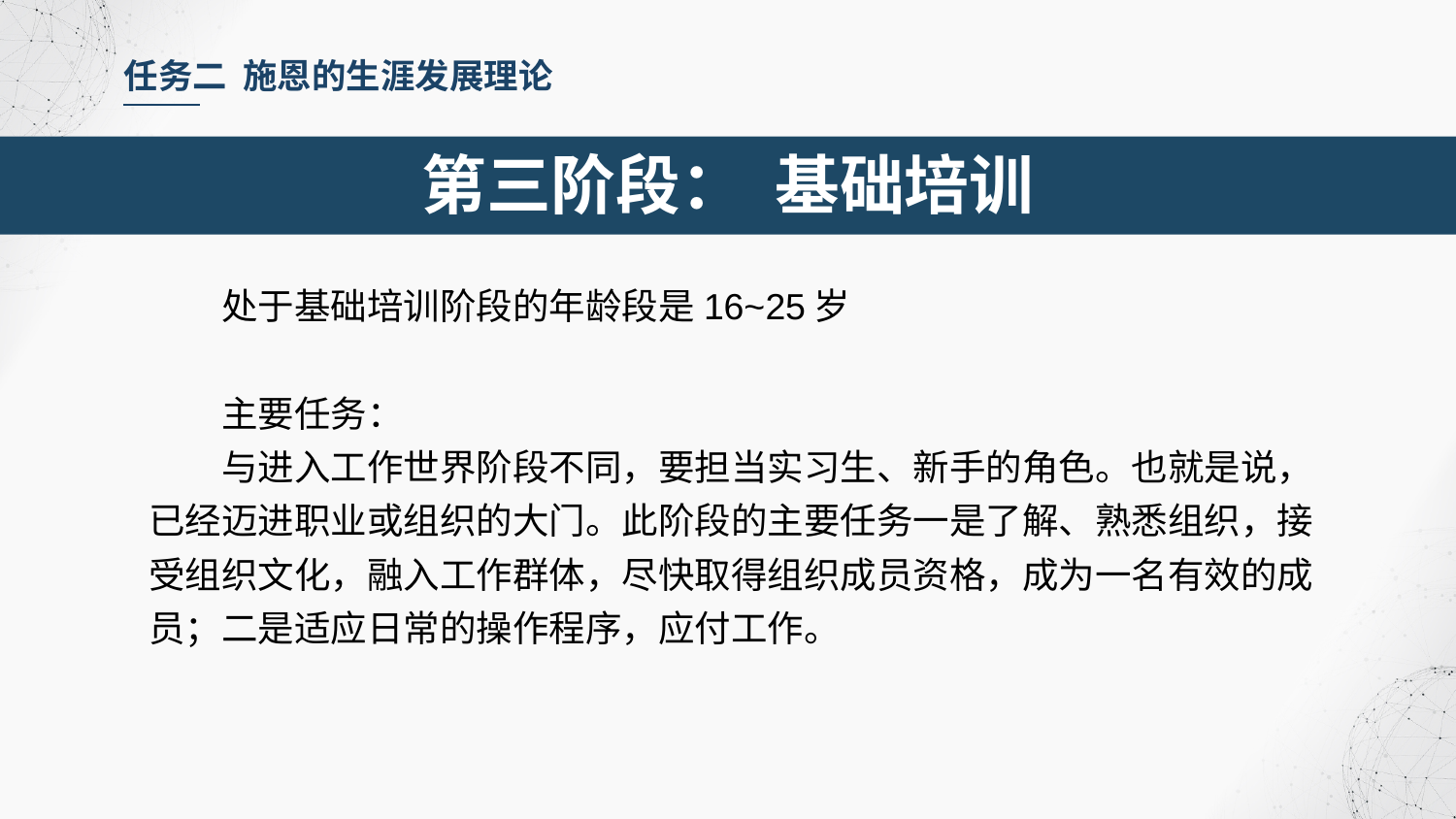

任务二  施恩的生涯发展理论

第三阶段：  基础培训
处于基础培训阶段的年龄段是16~25岁

主要任务：
与进入工作世界阶段不同，要担当实习生、新手的角色。也就是说，已经迈进职业或组织的大门。此阶段的主要任务一是了解、熟悉组织，接受组织文化，融入工作群体，尽快取得组织成员资格，成为一名有效的成员；二是适应日常的操作程序，应付工作。